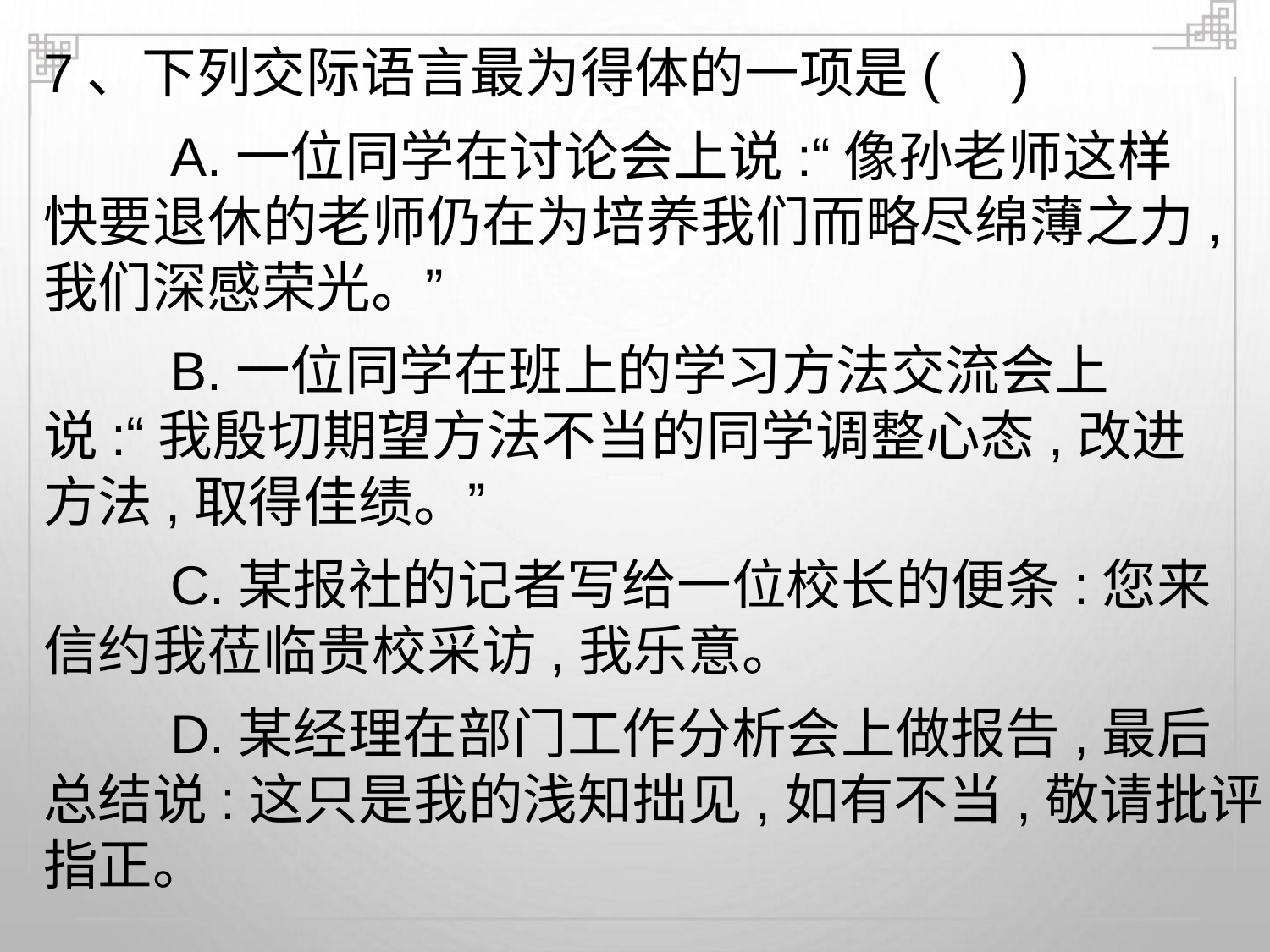

7、下列交际语言最为得体的一项是( )
A.一位同学在讨论会上说:“像孙老师这样
快要退休的老师仍在为培养我们而略尽绵薄之力,
我们深感荣光。”
B.一位同学在班上的学习方法交流会上
说:“我殷切期望方法不当的同学调整心态,改进
方法,取得佳绩。”
C.某报社的记者写给一位校长的便条:您来
信约我莅临贵校采访,我乐意。
D.某经理在部门工作分析会上做报告,最后
总结说:这只是我的浅知拙见,如有不当,敬请批评
指正。